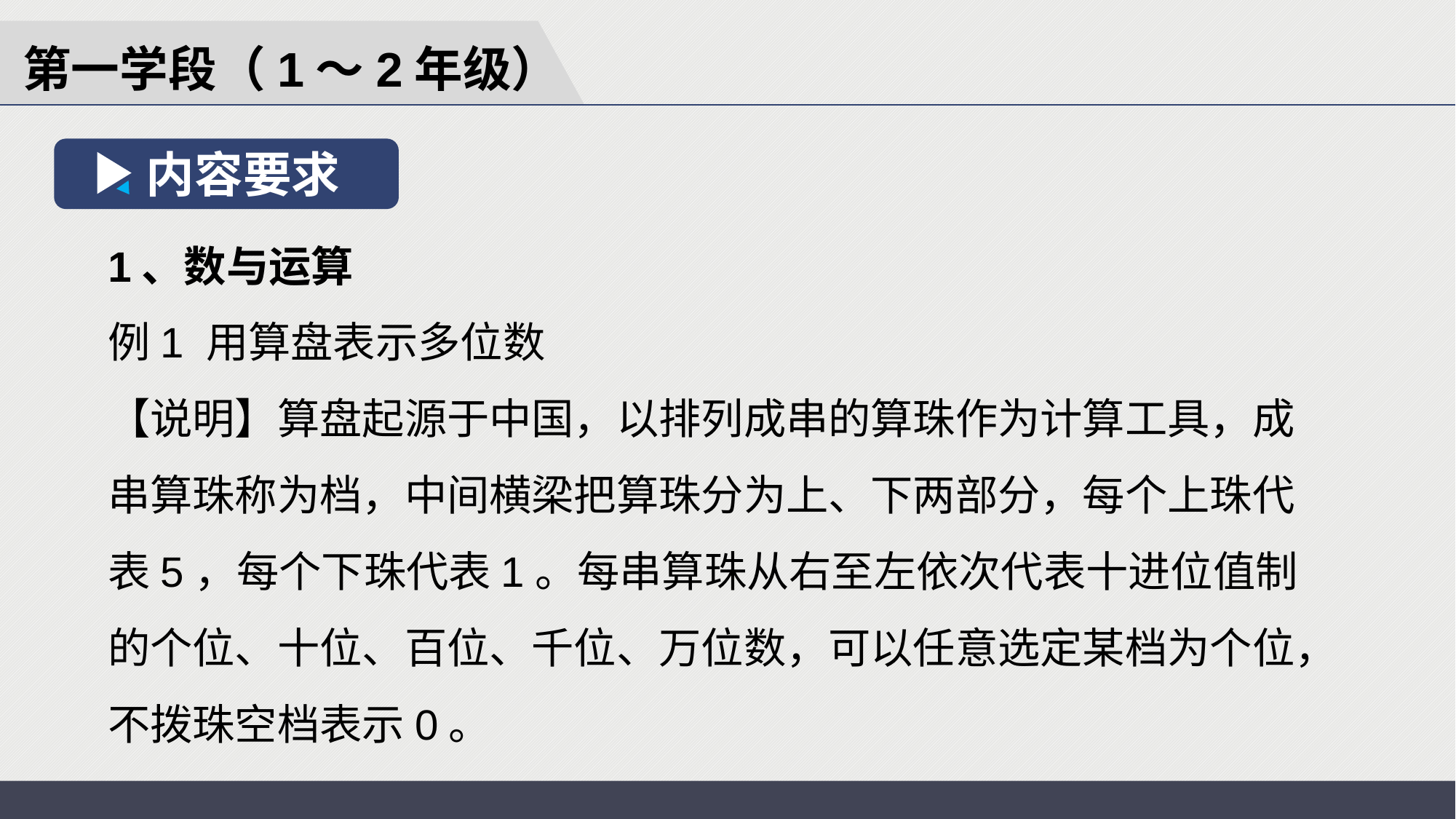

第一学段（1～2年级）
内容要求

1、数与运算
例1 用算盘表示多位数
【说明】算盘起源于中国，以排列成串的算珠作为计算工具，成串算珠称为档，中间横梁把算珠分为上、下两部分，每个上珠代表5，每个下珠代表1。每串算珠从右至左依次代表十进位值制的个位、十位、百位、千位、万位数，可以任意选定某档为个位，不拨珠空档表示0。